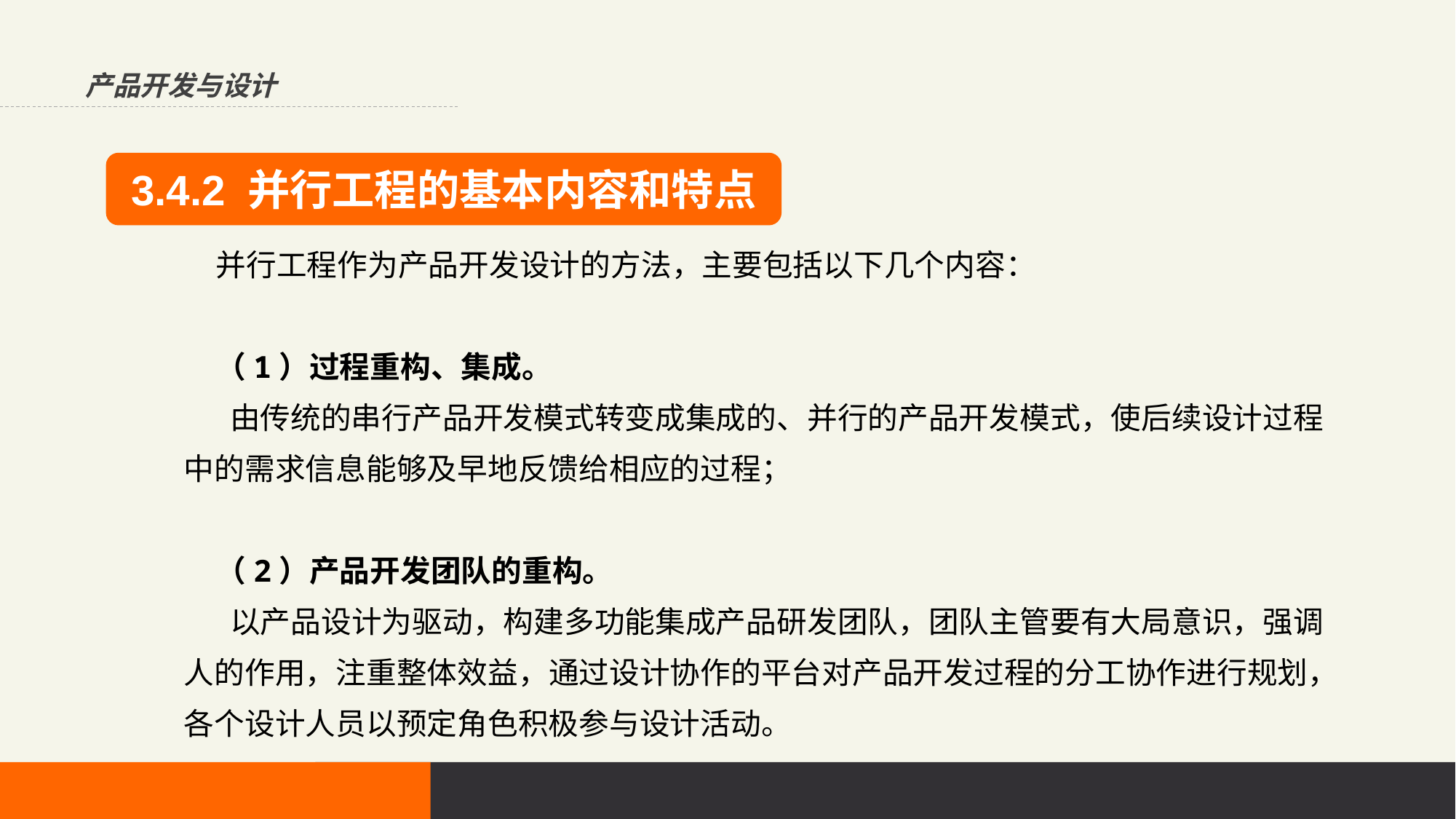

产品开发与设计
3.4.2 并行工程的基本内容和特点
并行工程作为产品开发设计的方法，主要包括以下几个内容：

（1）过程重构、集成。
 由传统的串行产品开发模式转变成集成的、并行的产品开发模式，使后续设计过程中的需求信息能够及早地反馈给相应的过程；

（2）产品开发团队的重构。
 以产品设计为驱动，构建多功能集成产品研发团队，团队主管要有大局意识，强调人的作用，注重整体效益，通过设计协作的平台对产品开发过程的分工协作进行规划，各个设计人员以预定角色积极参与设计活动。